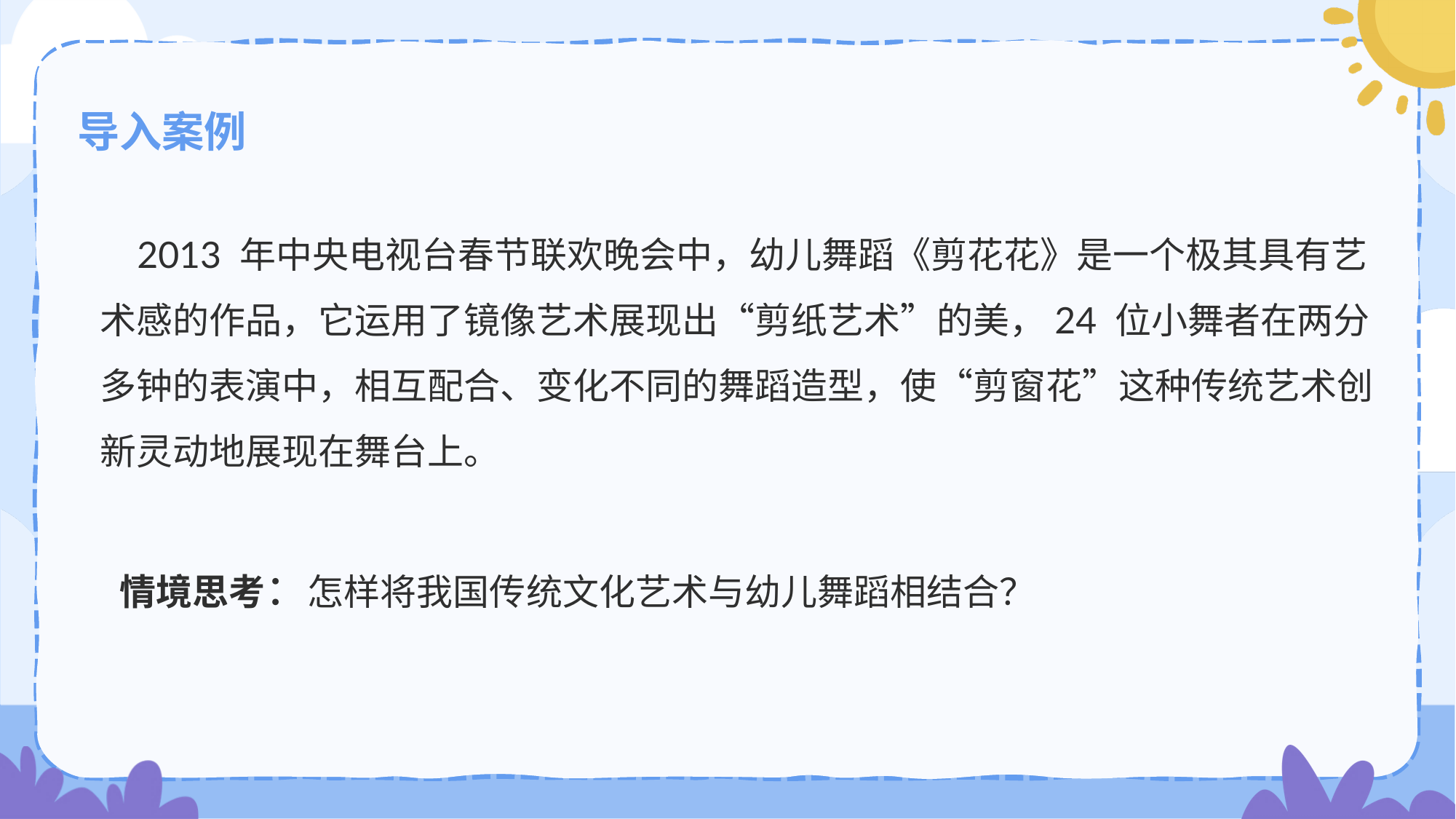

# 导入案例
    2013 年中央电视台春节联欢晚会中，幼儿舞蹈《剪花花》是一个极其具有艺术感的作品，它运用了镜像艺术展现出“剪纸艺术”的美，24 位小舞者在两分多钟的表演中，相互配合、变化不同的舞蹈造型，使“剪窗花”这种传统艺术创新灵动地展现在舞台上。

 情境思考：怎样将我国传统文化艺术与幼儿舞蹈相结合？